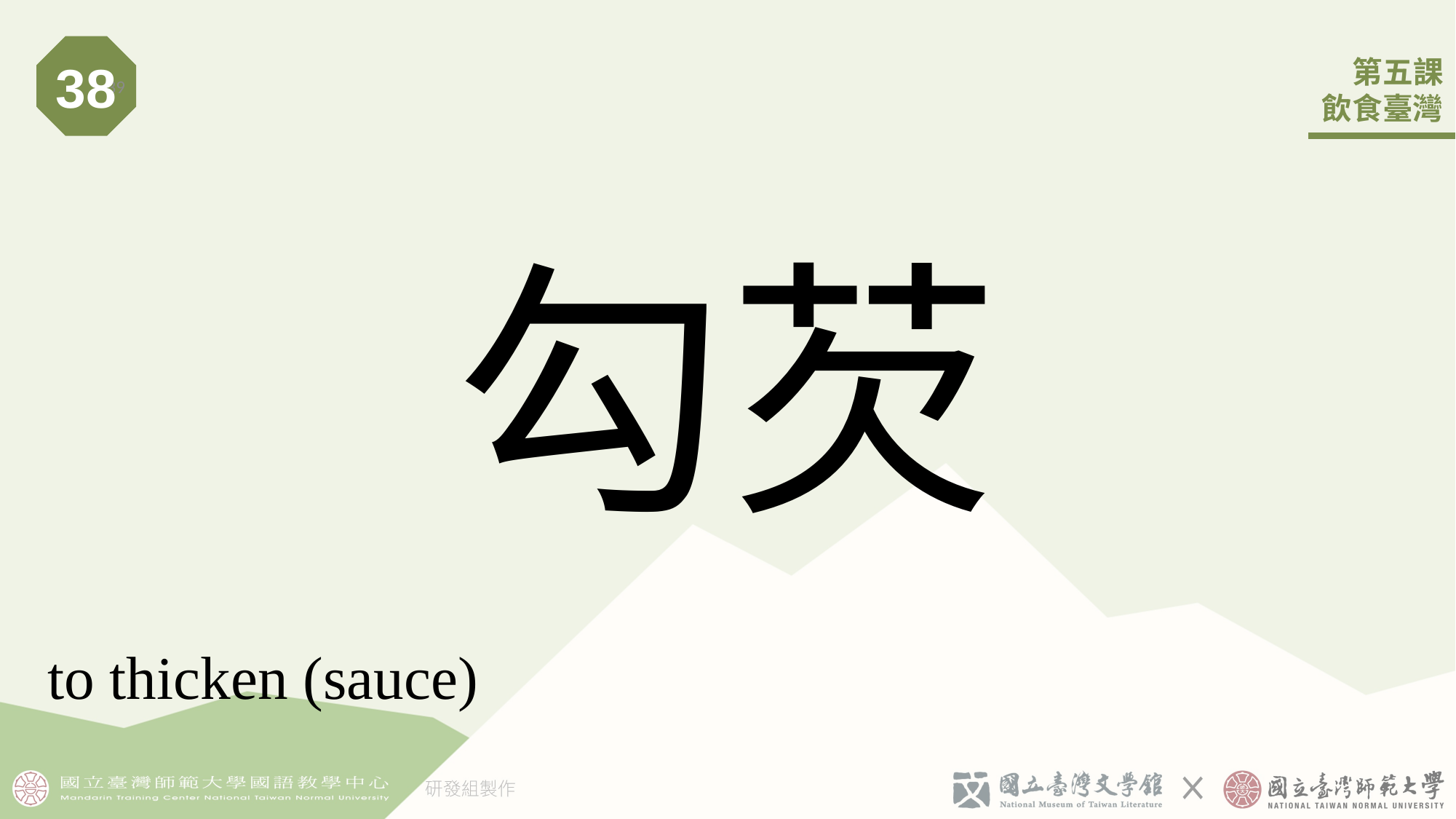

38
39
# 勾芡
to thicken (sauce)